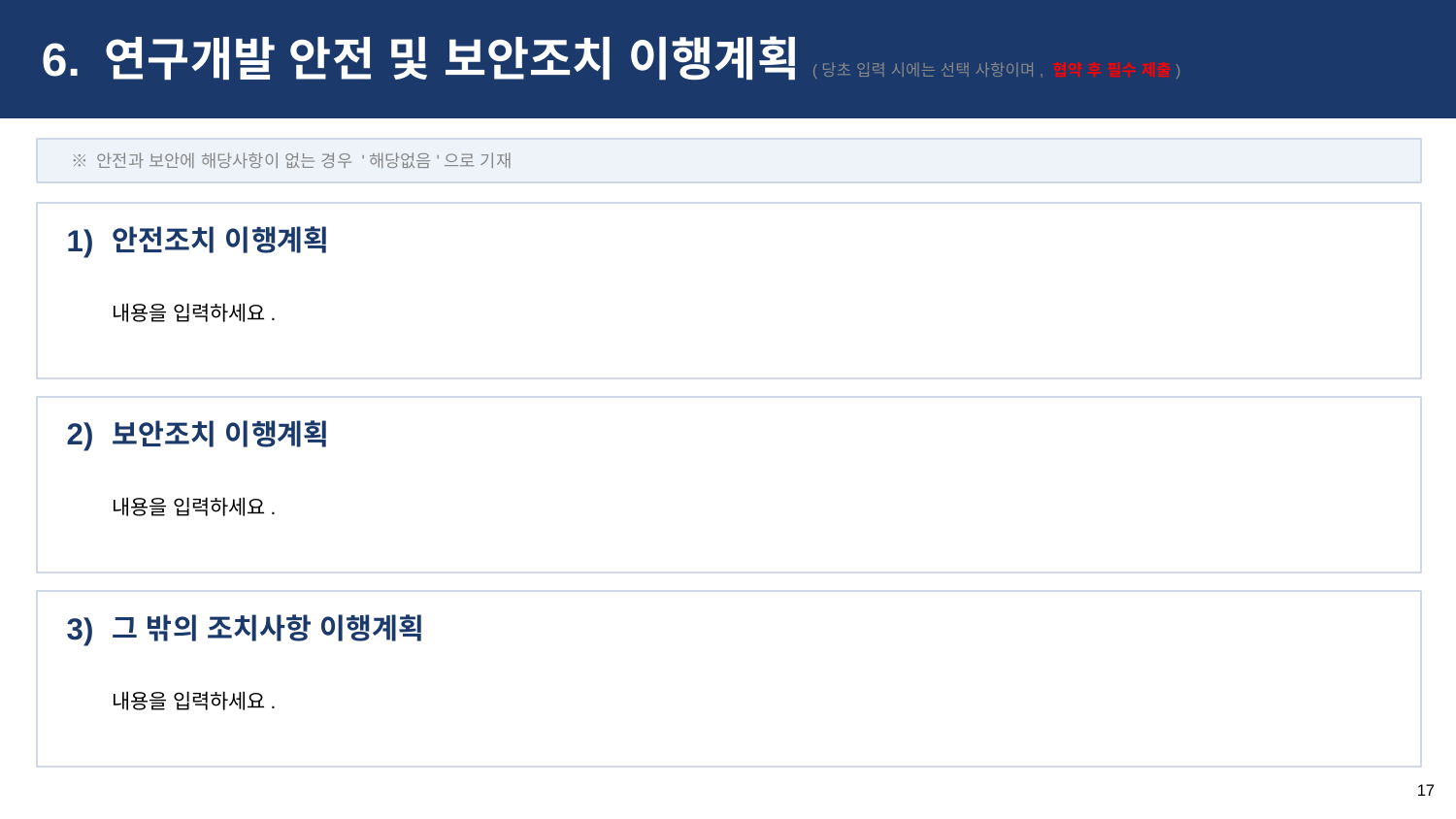

6. 연구개발 안전 및 보안조치 이행계획(당초 입력 시에는 선택 사항이며, 협약 후 필수 제출)

※ 안전과 보안에 해당사항이 없는 경우 '해당없음'으로 기재

안전조치 이행계획
1)
내용을 입력하세요.

보안조치 이행계획
2)
내용을 입력하세요.

그 밖의 조치사항 이행계획
3)
내용을 입력하세요.
17